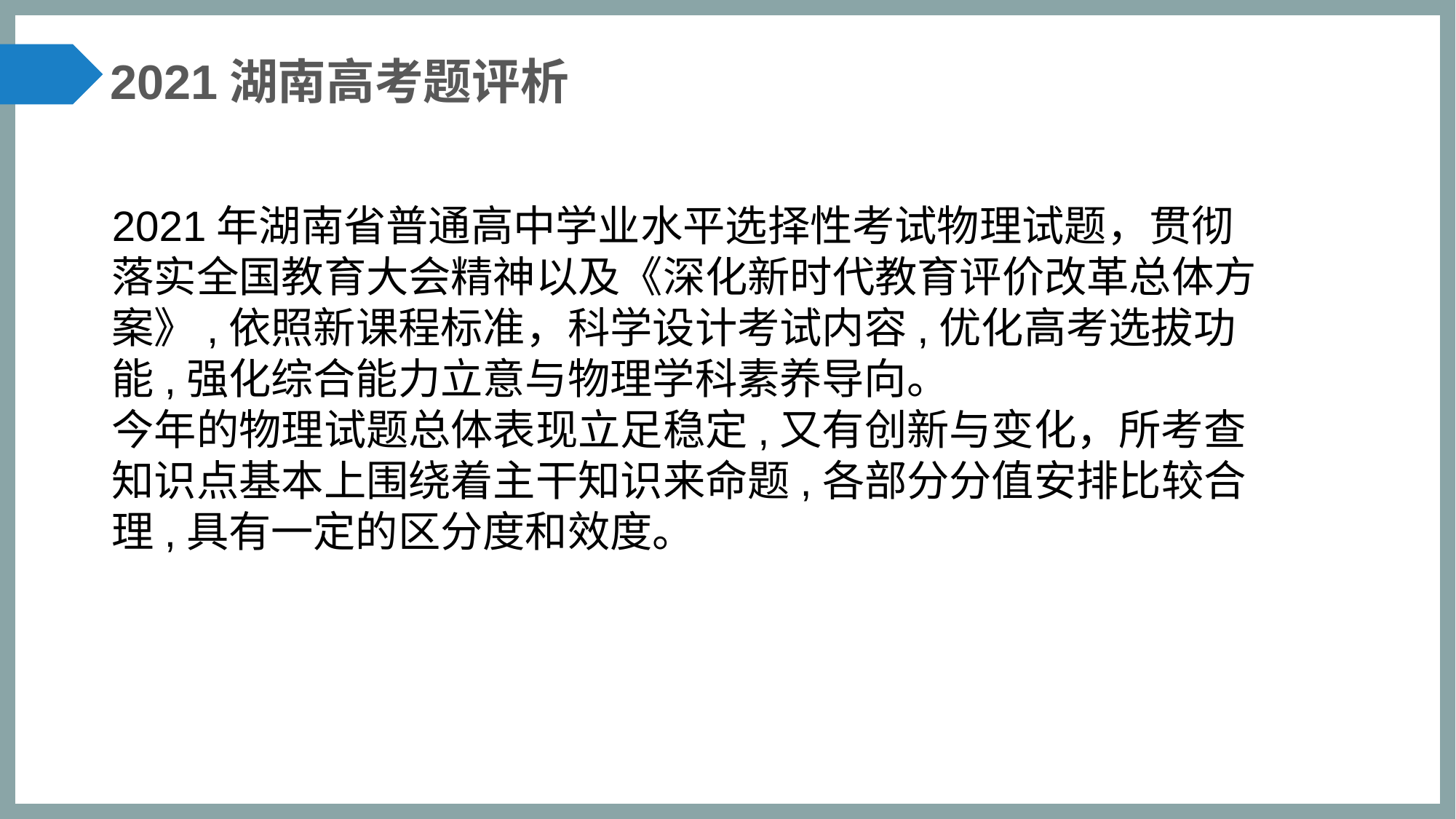

2021湖南高考题评析
2021年湖南省普通高中学业水平选择性考试物理试题，贯彻落实全国教育大会精神以及《深化新时代教育评价改革总体方案》,依照新课程标准，科学设计考试内容,优化高考选拔功能,强化综合能力立意与物理学科素养导向。
今年的物理试题总体表现立足稳定,又有创新与变化，所考查知识点基本上围绕着主干知识来命题,各部分分值安排比较合理,具有一定的区分度和效度。